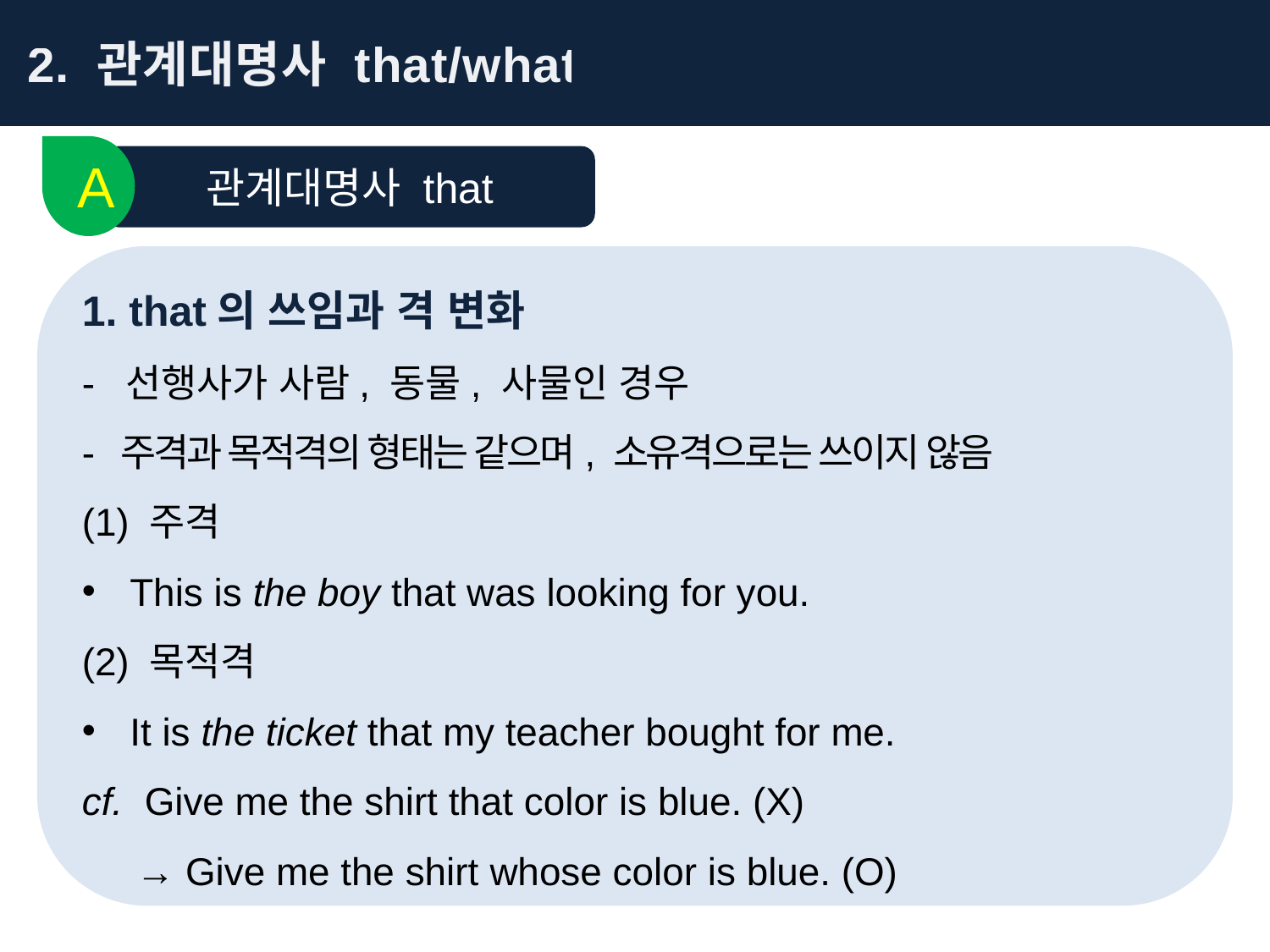

2. 관계대명사 that/what

A
관계대명사 that
1. that의 쓰임과 격 변화
-  선행사가 사람, 동물, 사물인 경우
-  주격과 목적격의 형태는 같으며, 소유격으로는 쓰이지 않음
(1) 주격
This is the boy that was looking for you.
(2) 목적격
It is the ticket that my teacher bought for me.
cf.  Give me the shirt that color is blue. (X)
     → Give me the shirt whose color is blue. (O)